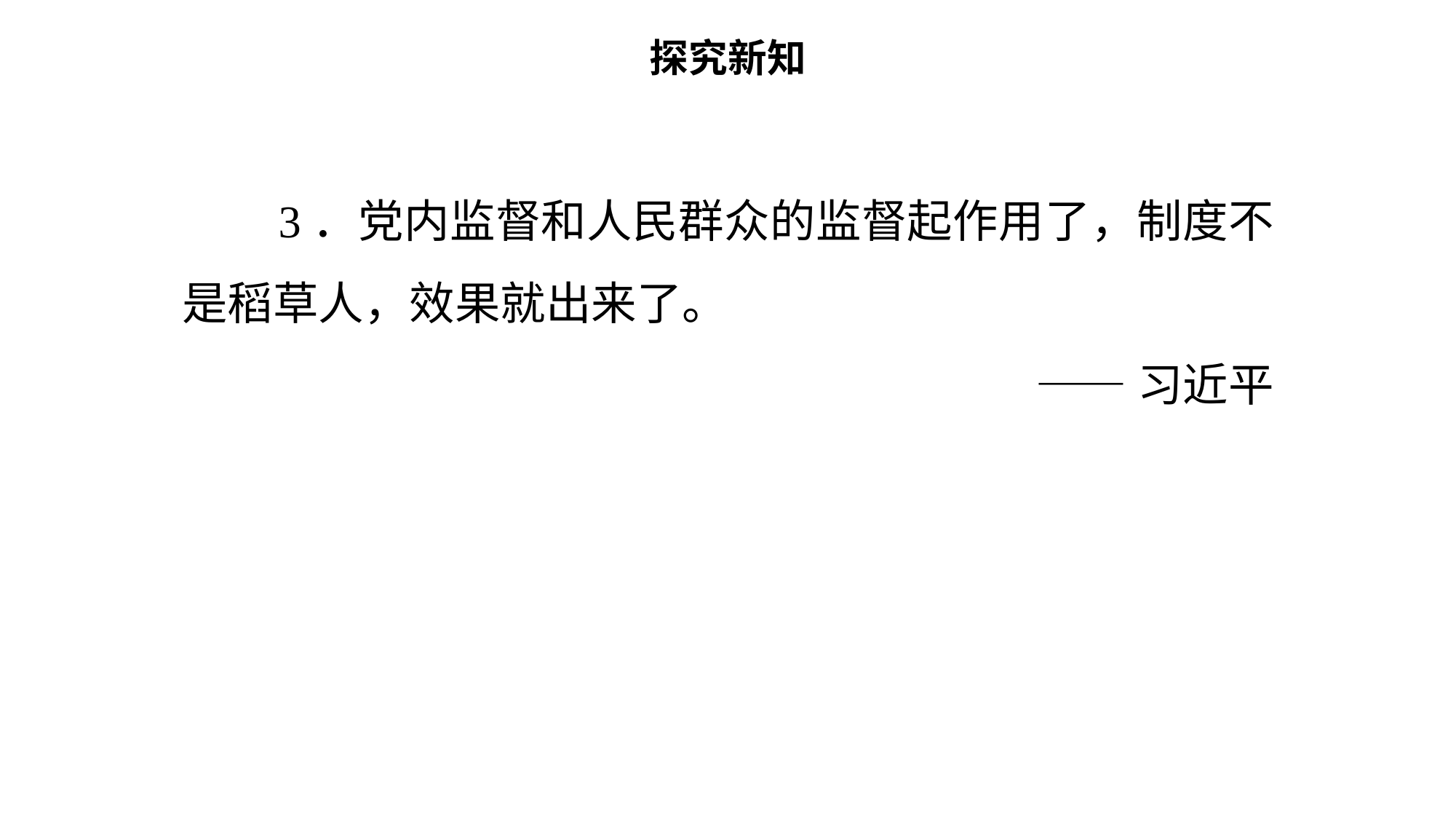

# 探究新知
3．党内监督和人民群众的监督起作用了，制度不是稻草人，效果就出来了。
    ——习近平